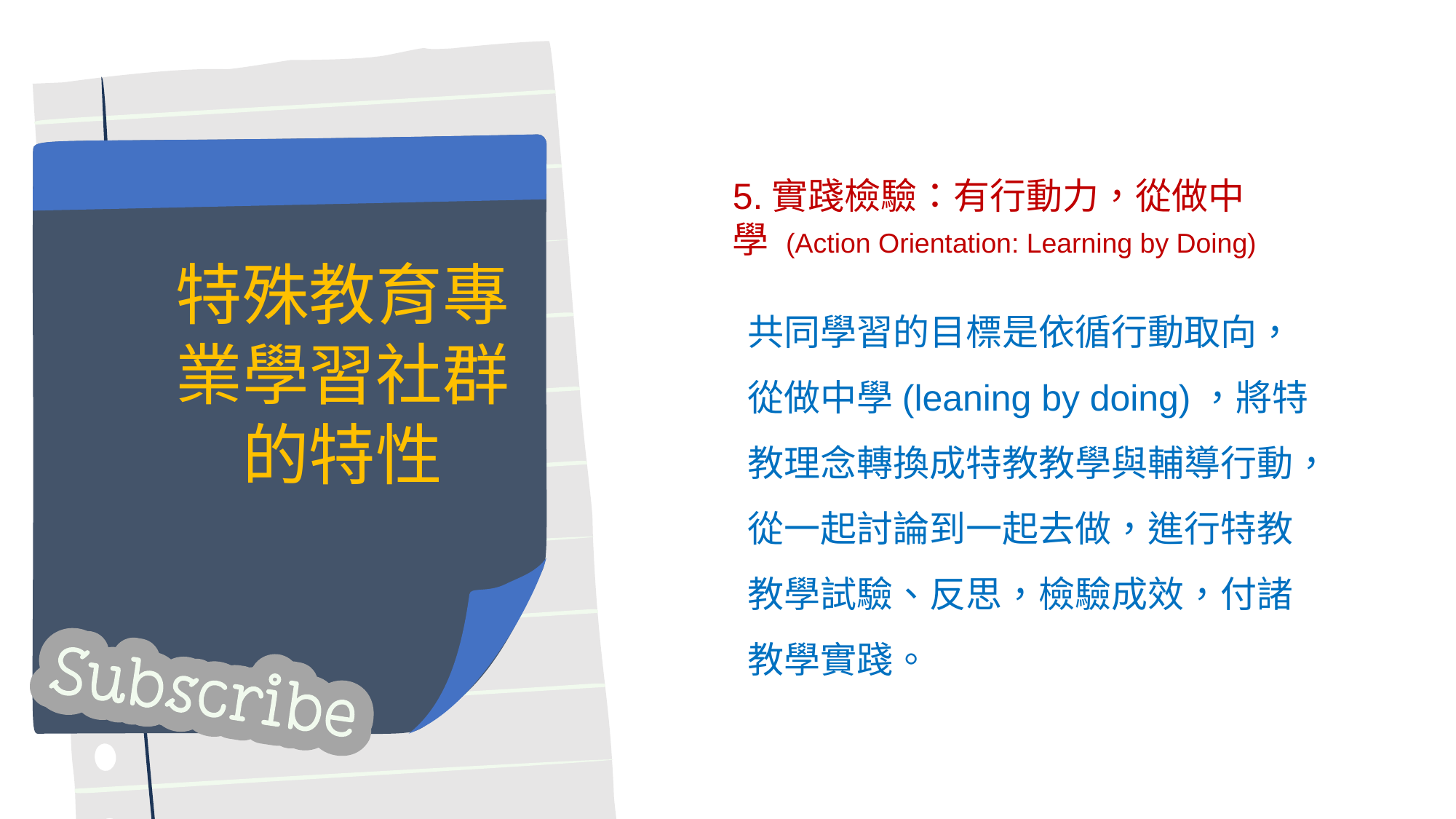

5.實踐檢驗：有行動力，從做中學 (Action Orientation: Learning by Doing)
共同學習的目標是依循行動取向，從做中學(leaning by doing)，將特教理念轉換成特教教學與輔導行動，從一起討論到一起去做，進行特教教學試驗、反思，檢驗成效，付諸教學實踐。
特殊教育專業學習社群的特性